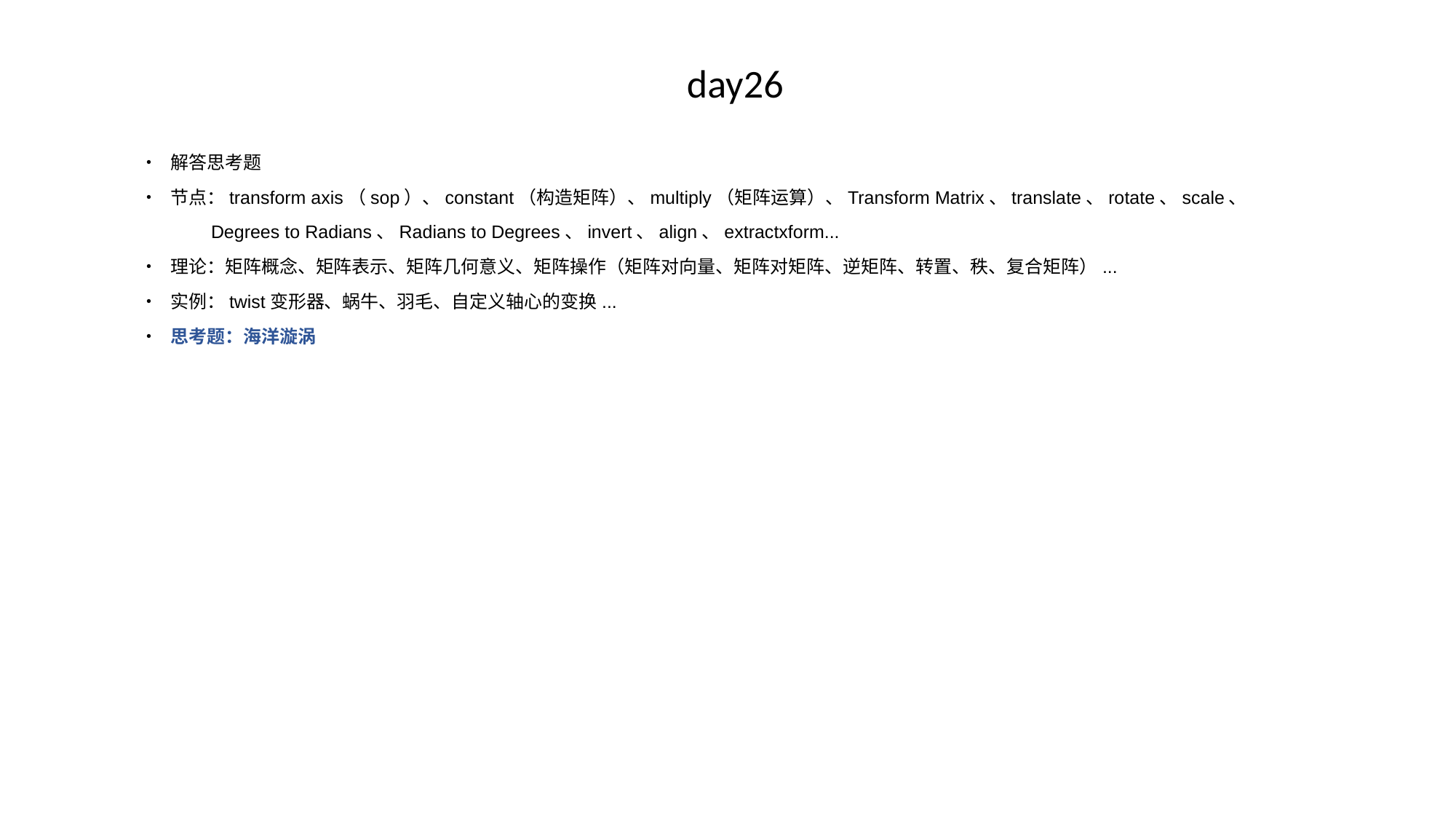

# day26
•  解答思考题
•  节点：transform axis（sop）、constant（构造矩阵）、multiply（矩阵运算）、Transform Matrix、translate、rotate、scale、
              Degrees to Radians、Radians to Degrees、invert、align、extractxform...
•  理论：矩阵概念、矩阵表示、矩阵几何意义、矩阵操作（矩阵对向量、矩阵对矩阵、逆矩阵、转置、秩、复合矩阵）...
•  实例：twist变形器、蜗牛、羽毛、自定义轴心的变换...
•  思考题：海洋漩涡